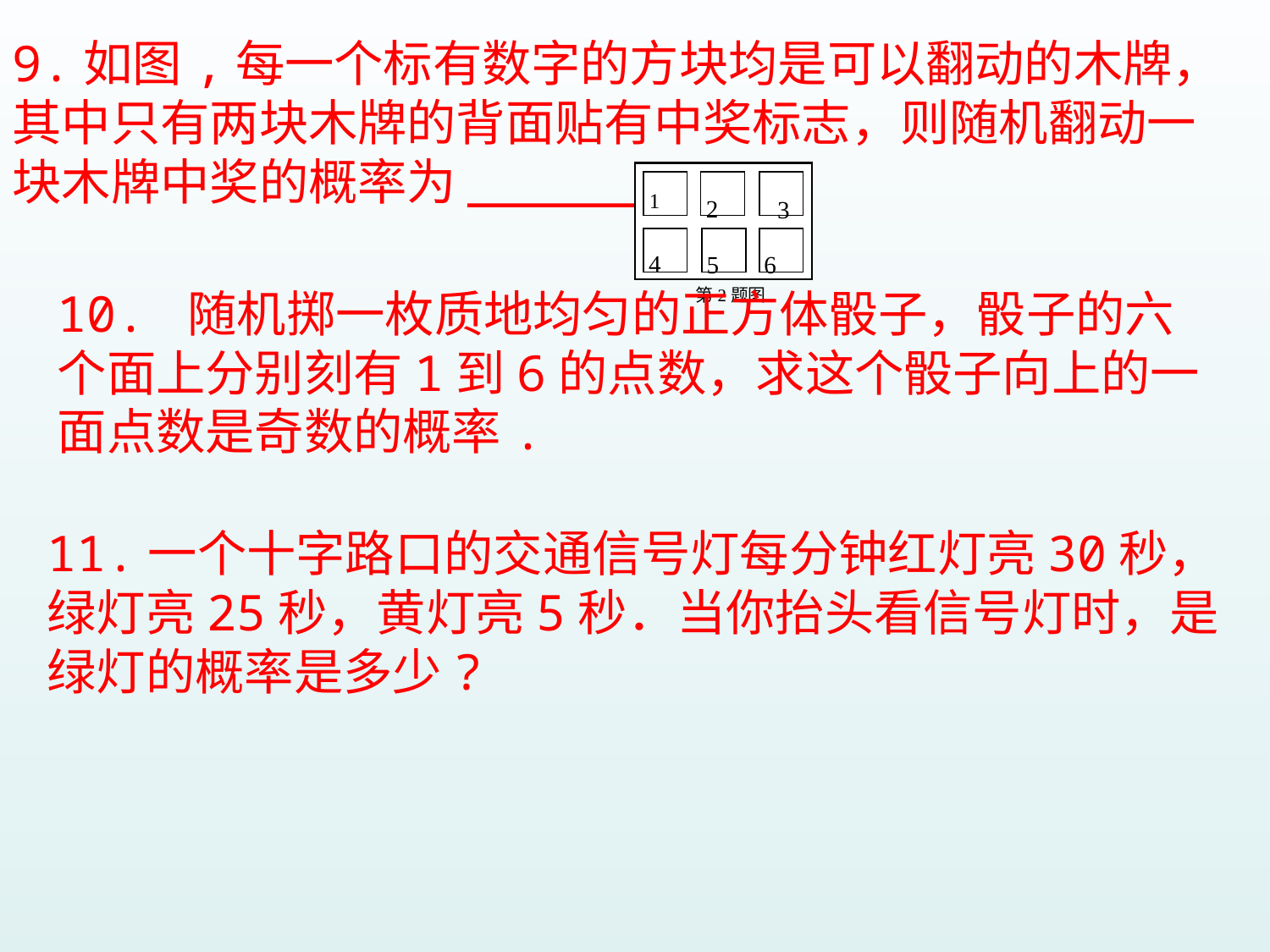

9.如图,每一个标有数字的方块均是可以翻动的木牌，其中只有两块木牌的背面贴有中奖标志，则随机翻动一块木牌中奖的概率为_______.

1

2

3

4

5

6

第2题图

10. 随机掷一枚质地均匀的正方体骰子，骰子的六个面上分别刻有1到6的点数，求这个骰子向上的一面点数是奇数的概率.
11.一个十字路口的交通信号灯每分钟红灯亮30秒，绿灯亮25秒，黄灯亮5秒．当你抬头看信号灯时，是绿灯的概率是多少?